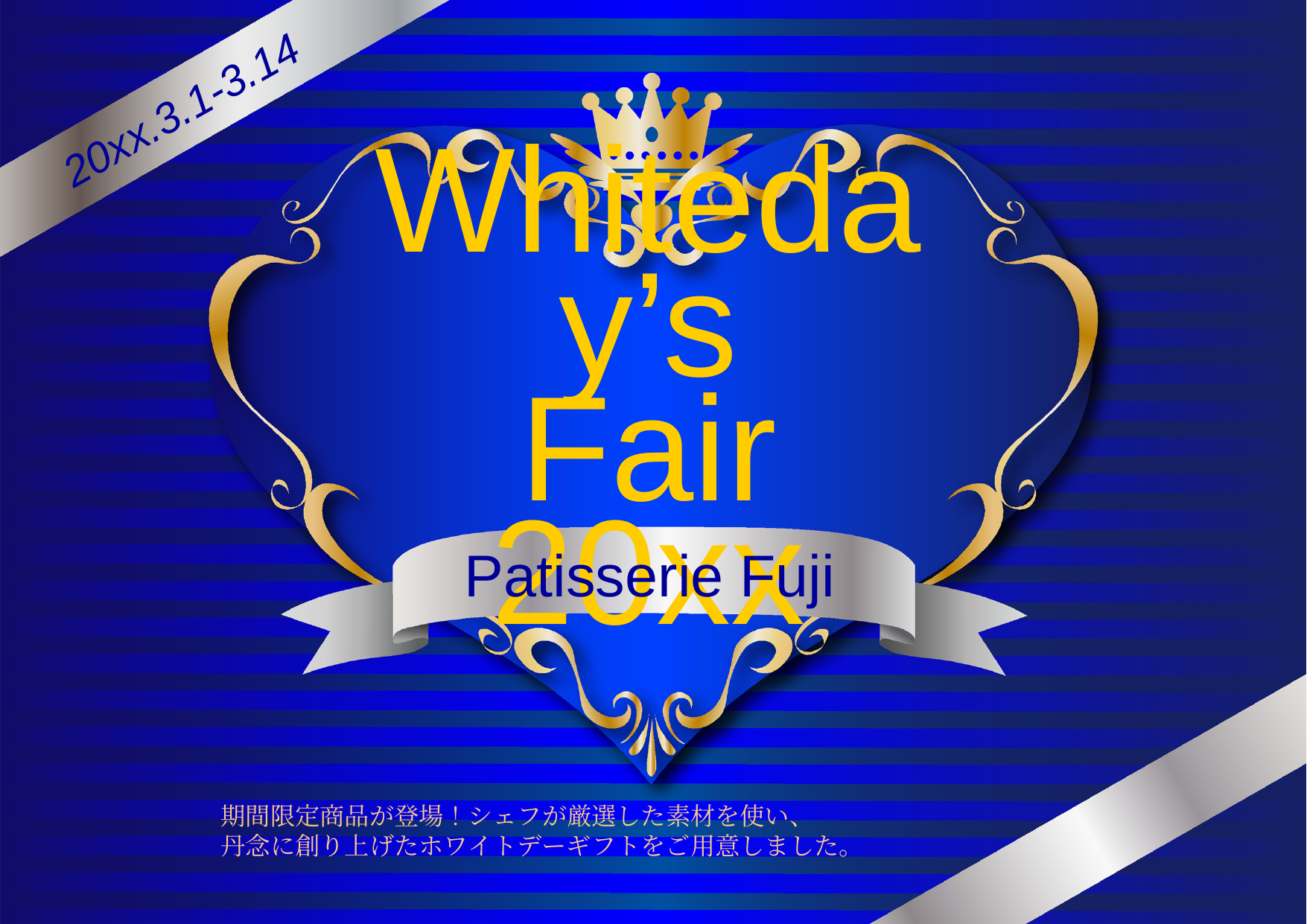

20xx.3.1-3.14
Whiteday’s
Fair 20xx
Patisserie Fuji
期間限定商品が登場！シェフが厳選した素材を使い、
丹念に創り上げたホワイトデーギフトをご用意しました。